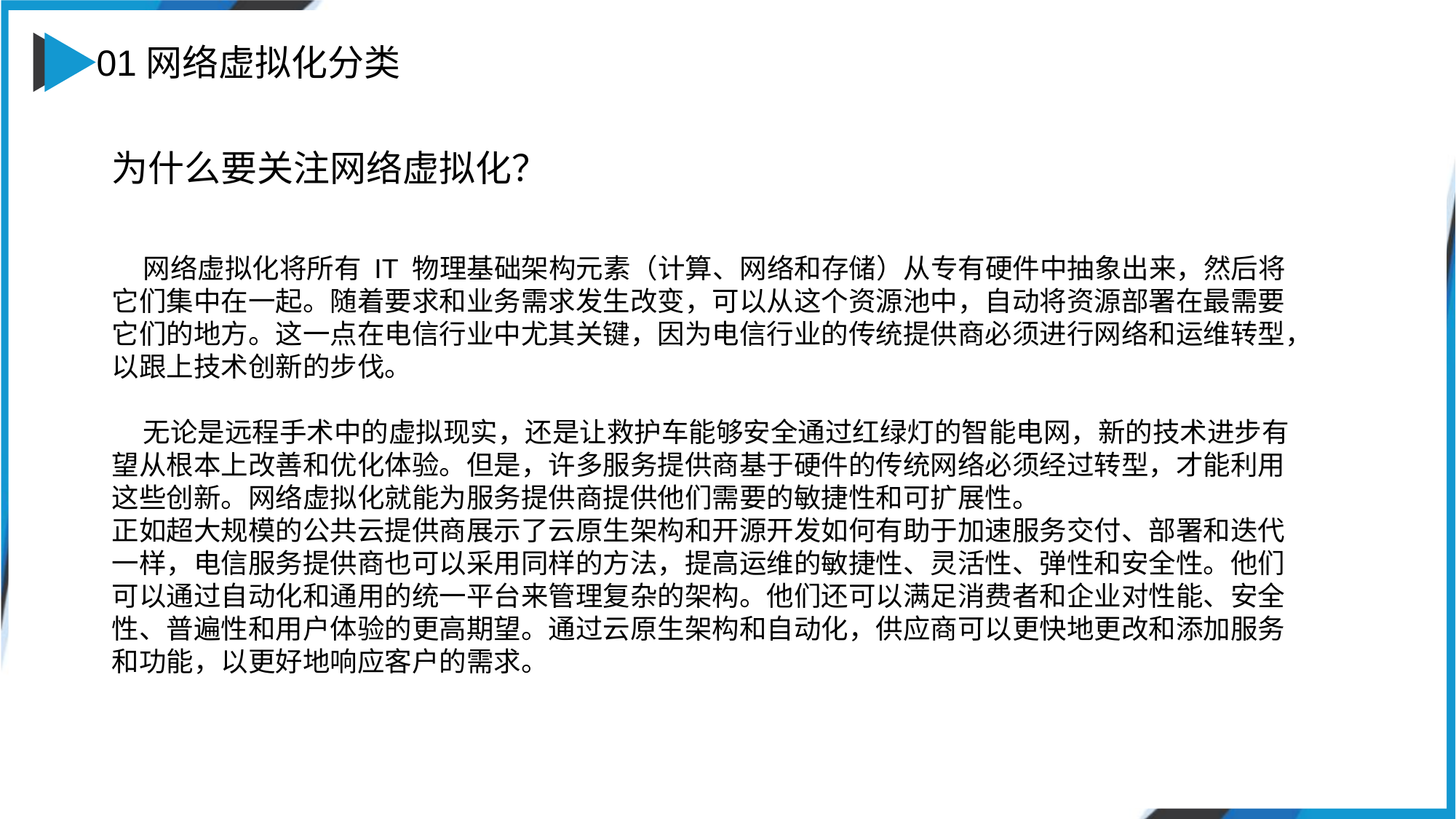

01网络虚拟化分类
为什么要关注网络虚拟化？
添加标题
    网络虚拟化将所有 IT 物理基础架构元素（计算、网络和存储）从专有硬件中抽象出来，然后将它们集中在一起。随着要求和业务需求发生改变，可以从这个资源池中，自动将资源部署在最需要它们的地方。这一点在电信行业中尤其关键，因为电信行业的传统提供商必须进行网络和运维转型，以跟上技术创新的步伐。

    无论是远程手术中的虚拟现实，还是让救护车能够安全通过红绿灯的智能电网，新的技术进步有望从根本上改善和优化体验。但是，许多服务提供商基于硬件的传统网络必须经过转型，才能利用这些创新。网络虚拟化就能为服务提供商提供他们需要的敏捷性和可扩展性。
正如超大规模的公共云提供商展示了云原生架构和开源开发如何有助于加速服务交付、部署和迭代一样，电信服务提供商也可以采用同样的方法，提高运维的敏捷性、灵活性、弹性和安全性。他们可以通过自动化和通用的统一平台来管理复杂的架构。他们还可以满足消费者和企业对性能、安全性、普遍性和用户体验的更高期望。通过云原生架构和自动化，供应商可以更快地更改和添加服务和功能，以更好地响应客户的需求。

复制你的内容